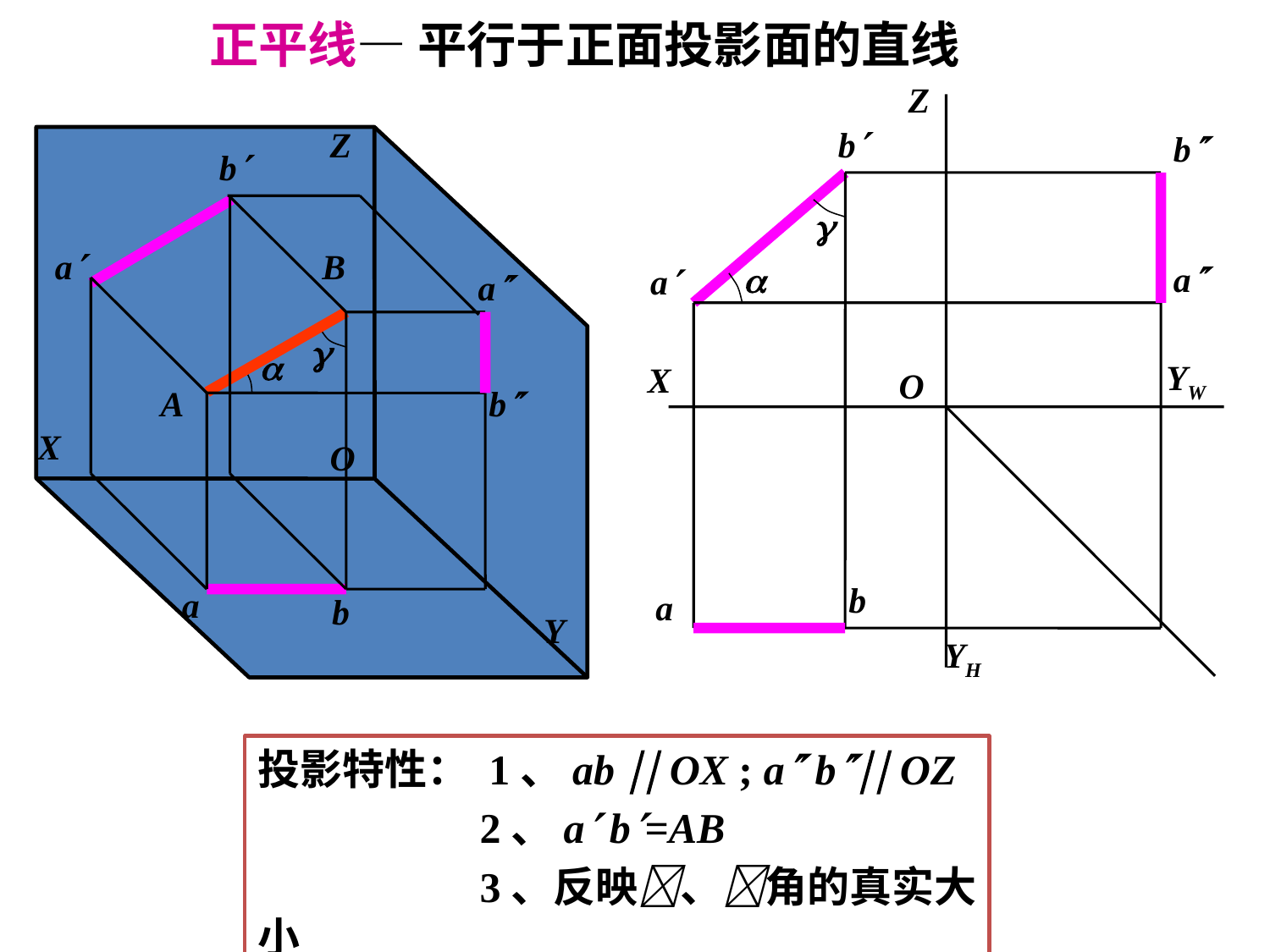

正平线— 平行于正面投影面的直线
Z

Z

X
O
Y
b′

a′
b″
b′

a′
a″

b″

a
b

γ

α
B

A
a″
γ

α

YW
X
O

b
a
YH
投影特性： 1、ab || OX ; a″ b″|| OZ
                     2、a′ b′=AB
                     3、反映α、γ角的真实大小